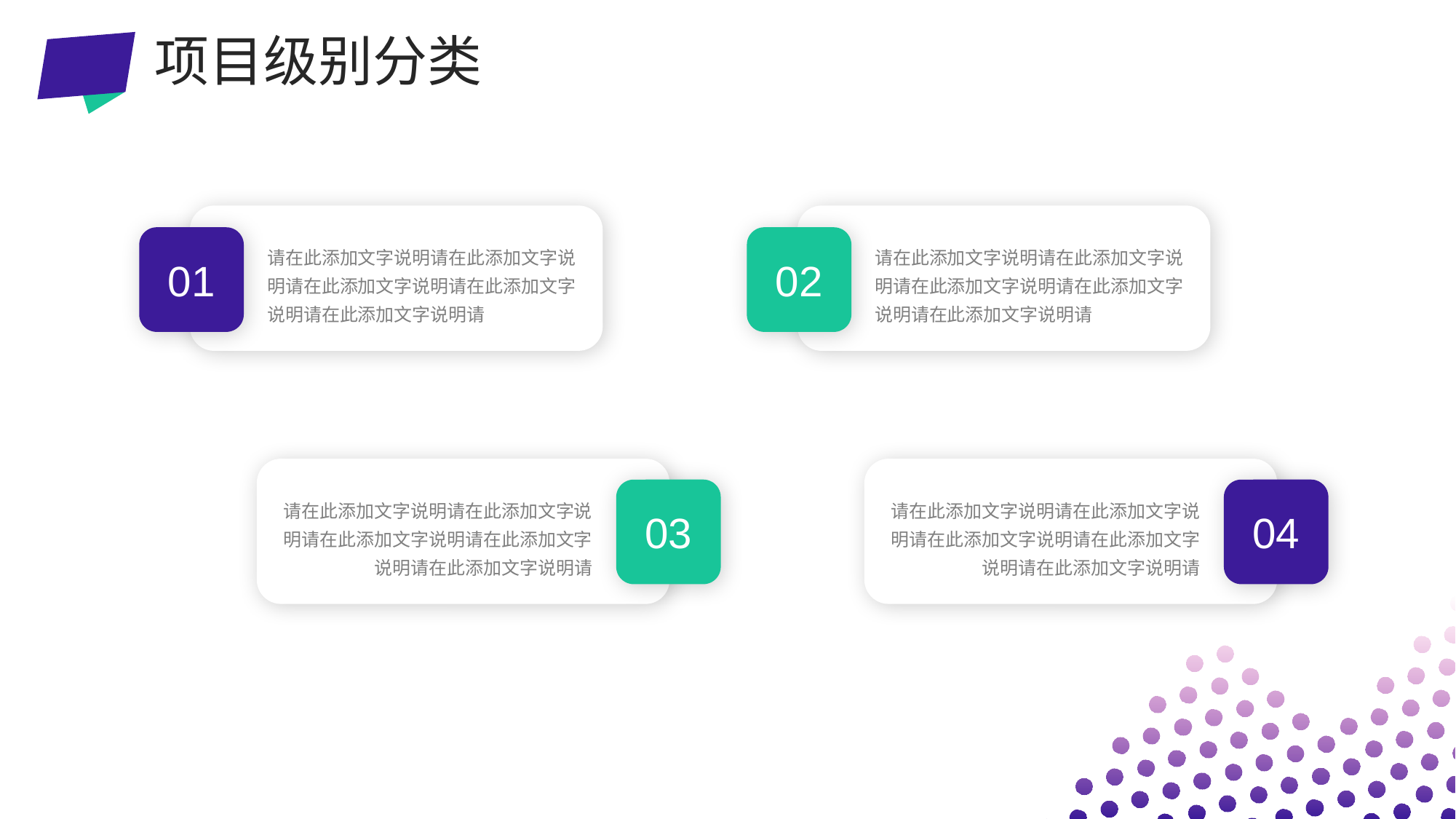

项目级别分类

01
请在此添加文字说明请在此添加文字说明请在此添加文字说明请在此添加文字说明请在此添加文字说明请

02
请在此添加文字说明请在此添加文字说明请在此添加文字说明请在此添加文字说明请在此添加文字说明请

03
请在此添加文字说明请在此添加文字说明请在此添加文字说明请在此添加文字说明请在此添加文字说明请

04
请在此添加文字说明请在此添加文字说明请在此添加文字说明请在此添加文字说明请在此添加文字说明请